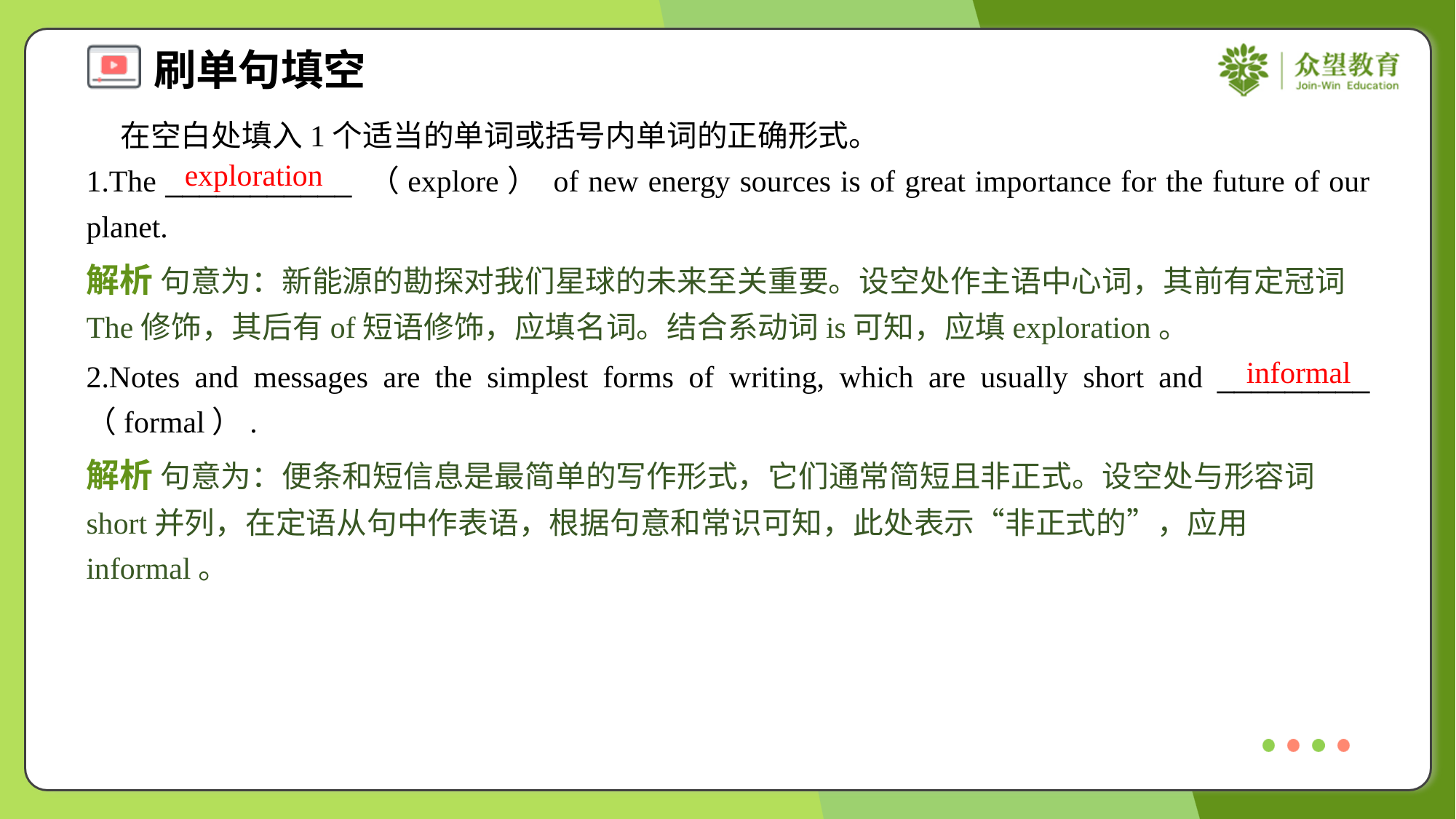

在空白处填入1个适当的单词或括号内单词的正确形式。
1.The ___________ （explore） of new energy sources is of great importance for the future of our planet.
exploration
解析 句意为：新能源的勘探对我们星球的未来至关重要。设空处作主语中心词，其前有定冠词The修饰，其后有of短语修饰，应填名词。结合系动词is可知，应填exploration。
informal
2.Notes and messages are the simplest forms of writing, which are usually short and _________ （formal）.
解析 句意为：便条和短信息是最简单的写作形式，它们通常简短且非正式。设空处与形容词short并列，在定语从句中作表语，根据句意和常识可知，此处表示“非正式的”，应用informal。